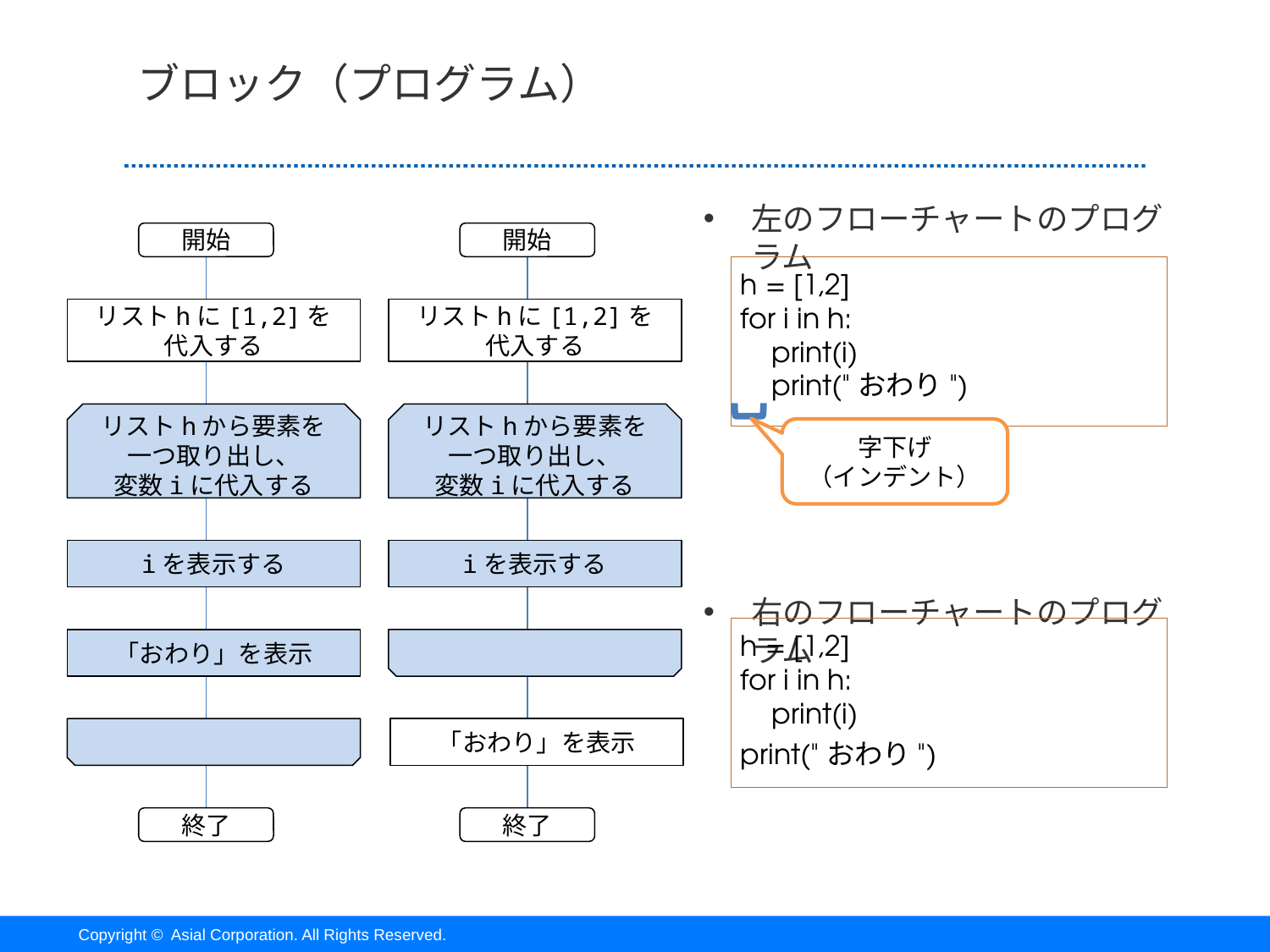

# ブロック（プログラム）
左のフローチャートのプログラム

右のフローチャートのプログラム
開始
開始
h = [1,2]
for i in h:
    print(i)
    print("おわり")
リストhに[1,2]を
代入する
リストhに[1,2]を
代入する

リストhから要素を
一つ取り出し、
変数iに代入する
リストhから要素を
一つ取り出し、
変数iに代入する
字下げ
（インデント）
iを表示する
iを表示する
h = [1,2]
for i in h:
    print(i)
print("おわり")
「おわり」を表示

「おわり」を表示

終了
終了